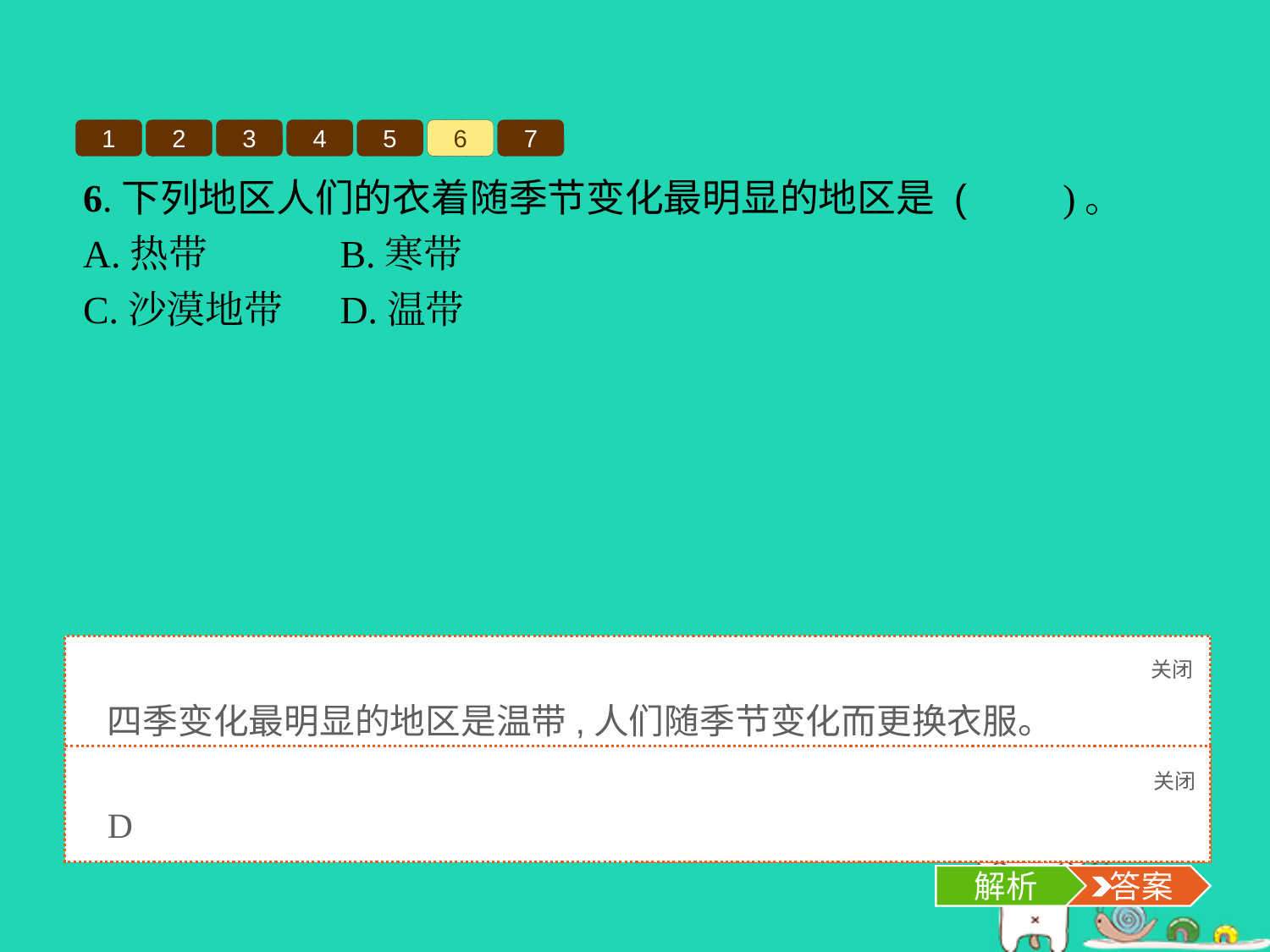

1
2
3
4
5
6
7
6.下列地区人们的衣着随季节变化最明显的地区是 (　　)。
A.热带		B.寒带
C.沙漠地带	D.温带

关闭
解析

四季变化最明显的地区是温带,人们随季节变化而更换衣服。

关闭
解析
  答案

D
解析
  答案